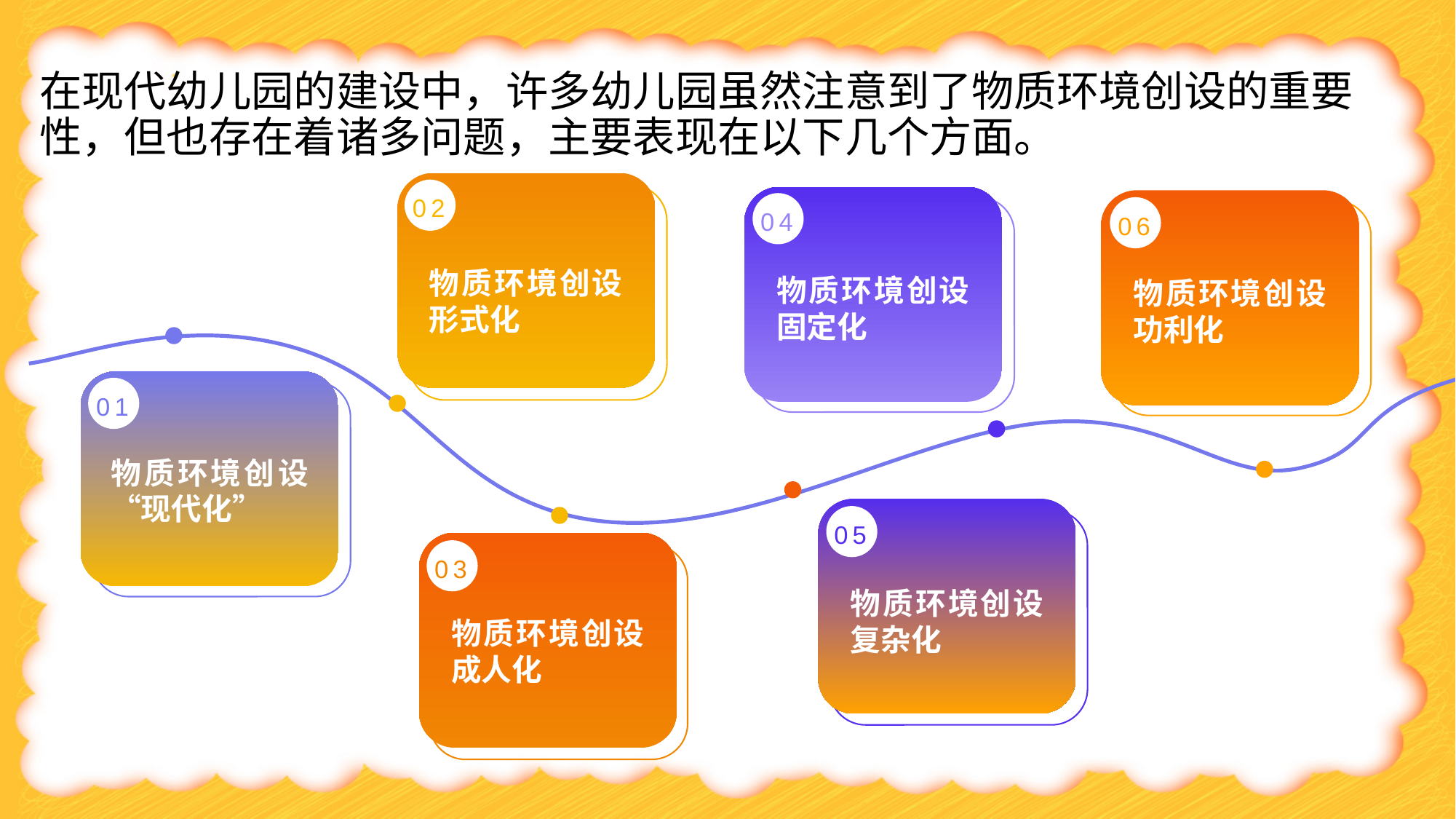

# 在现代幼儿园的建设中，许多幼儿园虽然注意到了物质环境创设的重要性，但也存在着诸多问题，主要表现在以下几个方面。

02

04
06
物质环境创设形式化
物质环境创设固定化
物质环境创设功利化

01

物质环境创设“现代化”

05

03
物质环境创设复杂化
物质环境创设成人化